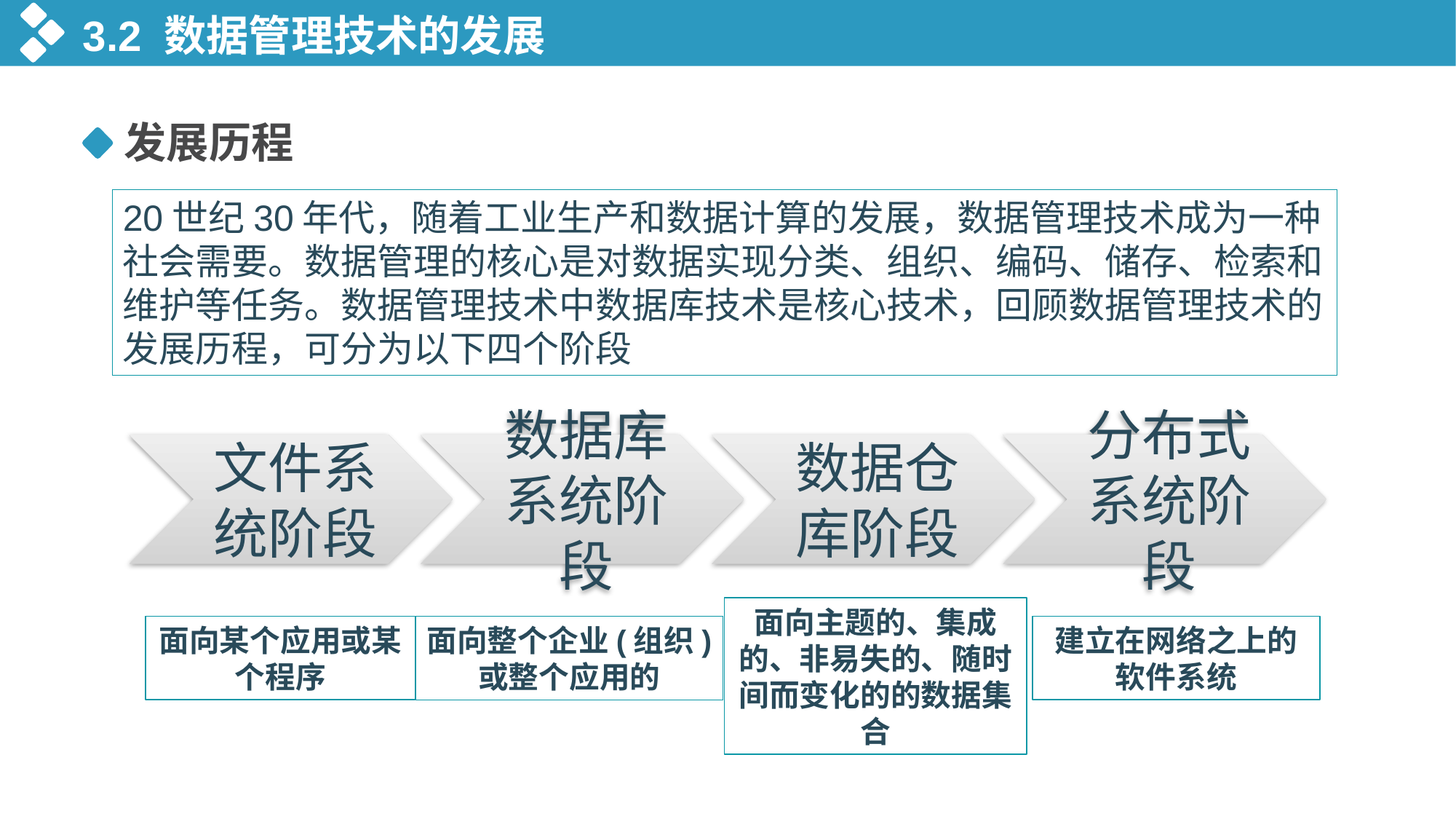

3.2 数据管理技术的发展
发展历程

20世纪30年代，随着工业生产和数据计算的发展，数据管理技术成为一种社会需要。数据管理的核心是对数据实现分类、组织、编码、储存、检索和维护等任务。数据管理技术中数据库技术是核心技术，回顾数据管理技术的发展历程，可分为以下四个阶段
文件系统阶段
数据库系统阶段
数据仓库阶段
分布式系统阶段
面向主题的、集成的、非易失的、随时间而变化的的数据集合
面向某个应用或某个程序
面向整个企业(组织)
或整个应用的
建立在网络之上的软件系统